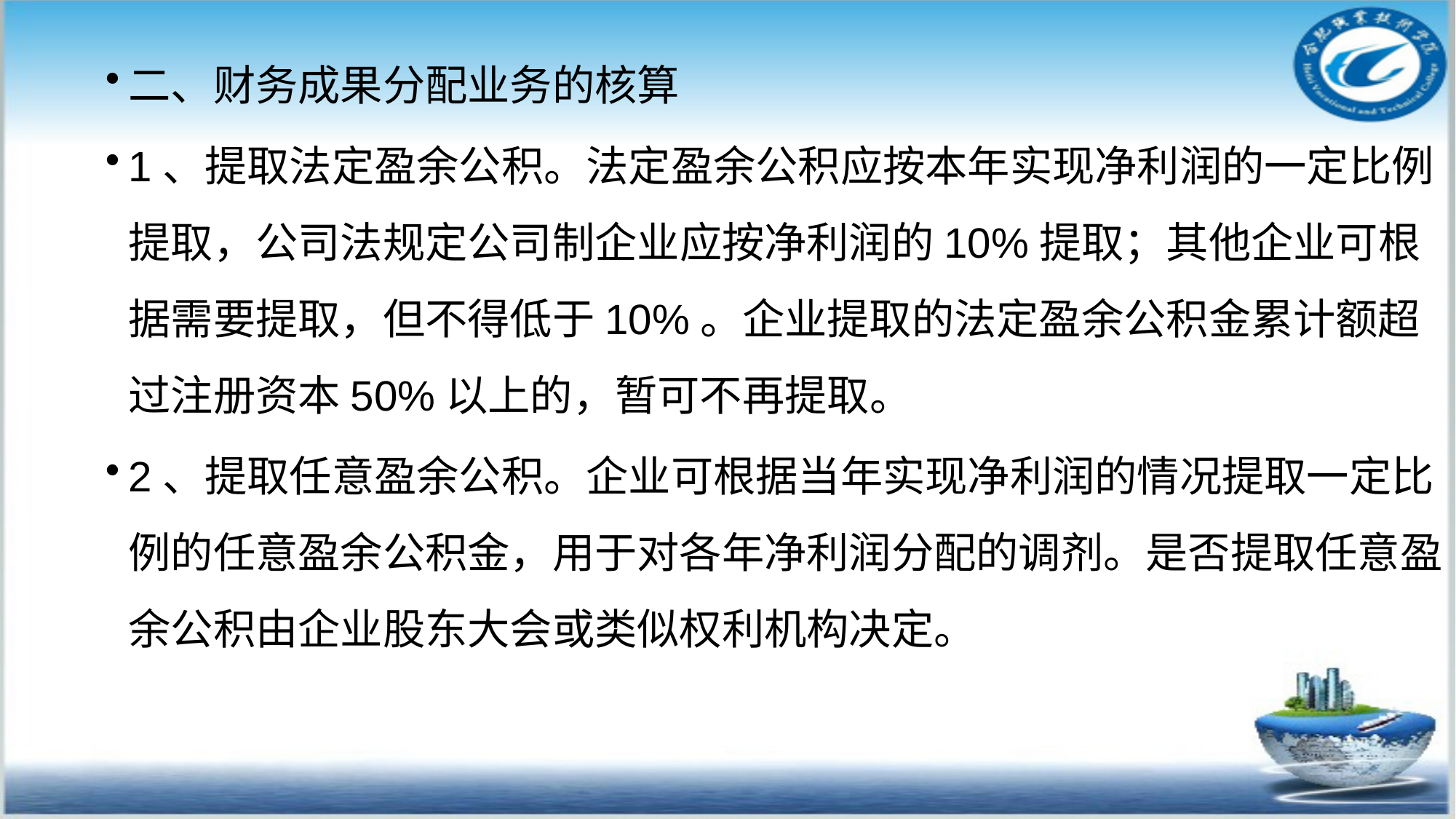

二、财务成果分配业务的核算
1、提取法定盈余公积。法定盈余公积应按本年实现净利润的一定比例提取，公司法规定公司制企业应按净利润的10%提取；其他企业可根据需要提取，但不得低于10%。企业提取的法定盈余公积金累计额超过注册资本50%以上的，暂可不再提取。
2、提取任意盈余公积。企业可根据当年实现净利润的情况提取一定比例的任意盈余公积金，用于对各年净利润分配的调剂。是否提取任意盈余公积由企业股东大会或类似权利机构决定。